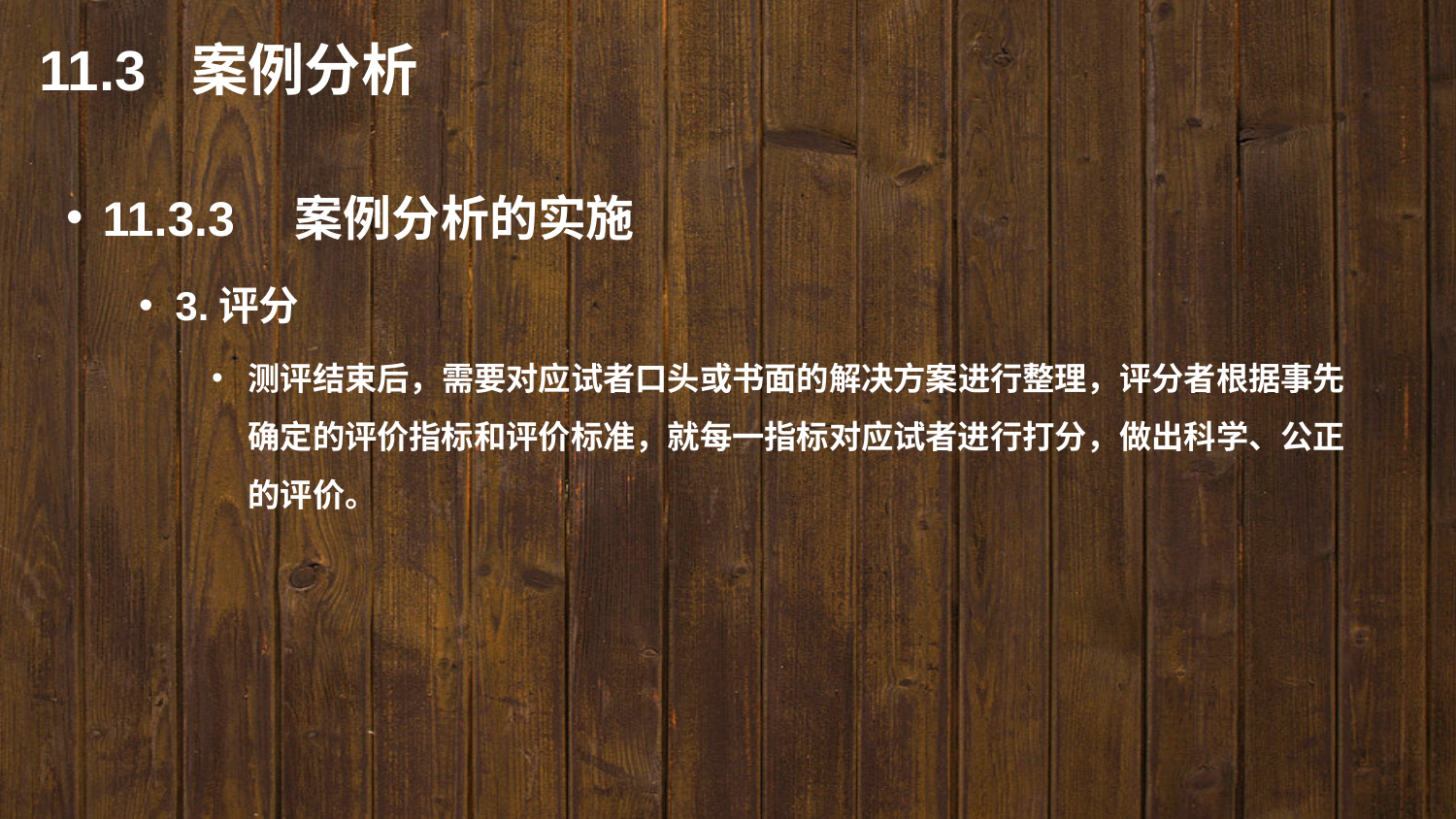

11.3  案例分析
11.3.3　案例分析的实施
3.评分
测评结束后，需要对应试者口头或书面的解决方案进行整理，评分者根据事先确定的评价指标和评价标准，就每一指标对应试者进行打分，做出科学、公正的评价。